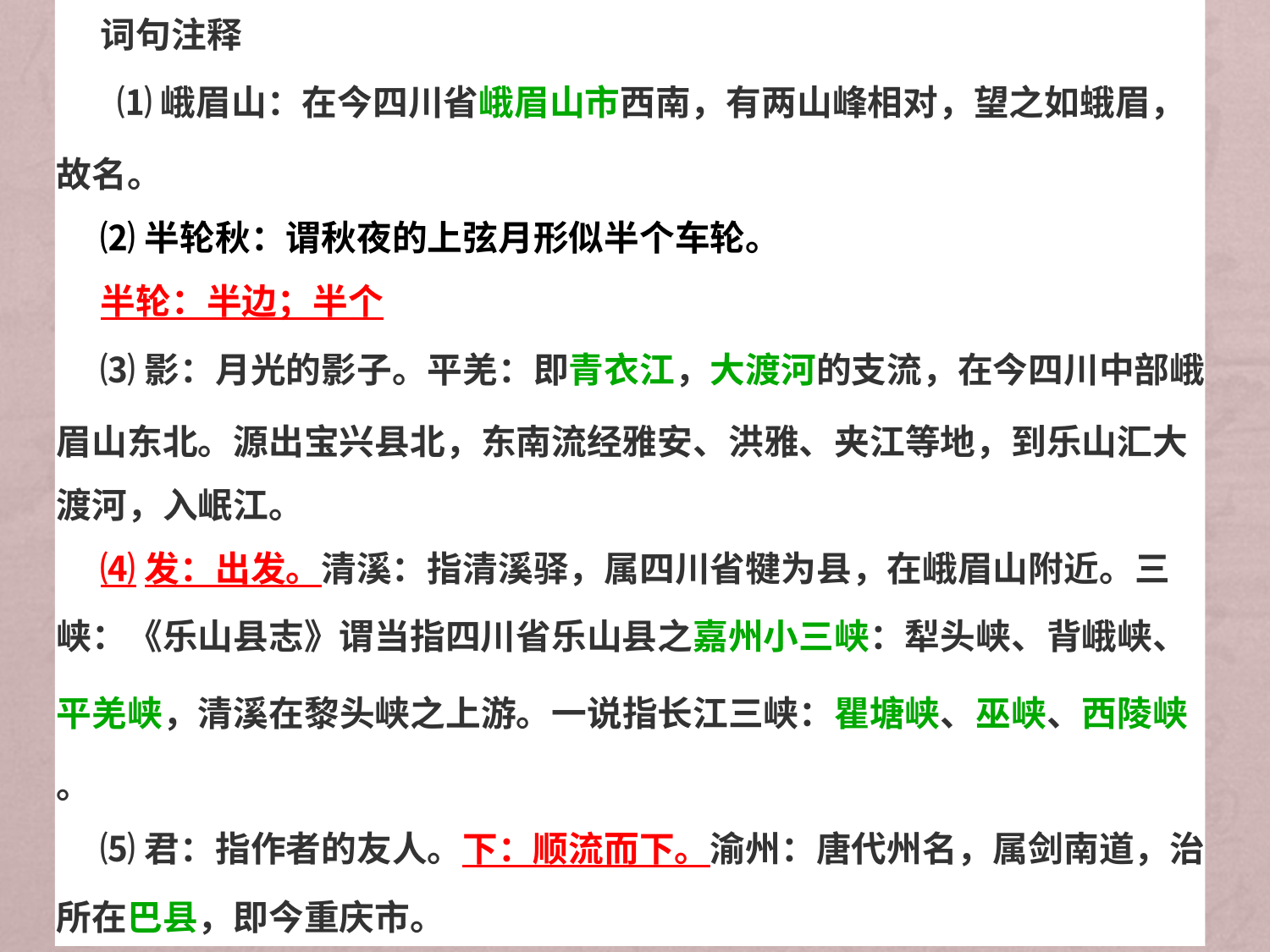

词句注释
  ⑴峨眉山：在今四川省峨眉山市西南，有两山峰相对，望之如蛾眉，故名。
⑵半轮秋：谓秋夜的上弦月形似半个车轮。
半轮：半边；半个
⑶影：月光的影子。平羌：即青衣江，大渡河的支流，在今四川中部峨眉山东北。源出宝兴县北，东南流经雅安、洪雅、夹江等地，到乐山汇大渡河，入岷江。
⑷发：出发。清溪：指清溪驿，属四川省犍为县，在峨眉山附近。三峡：《乐山县志》谓当指四川省乐山县之嘉州小三峡：犁头峡、背峨峡、平羌峡，清溪在黎头峡之上游。一说指长江三峡：瞿塘峡、巫峡、西陵峡。
⑸君：指作者的友人。下：顺流而下。渝州：唐代州名，属剑南道，治所在巴县，即今重庆市。